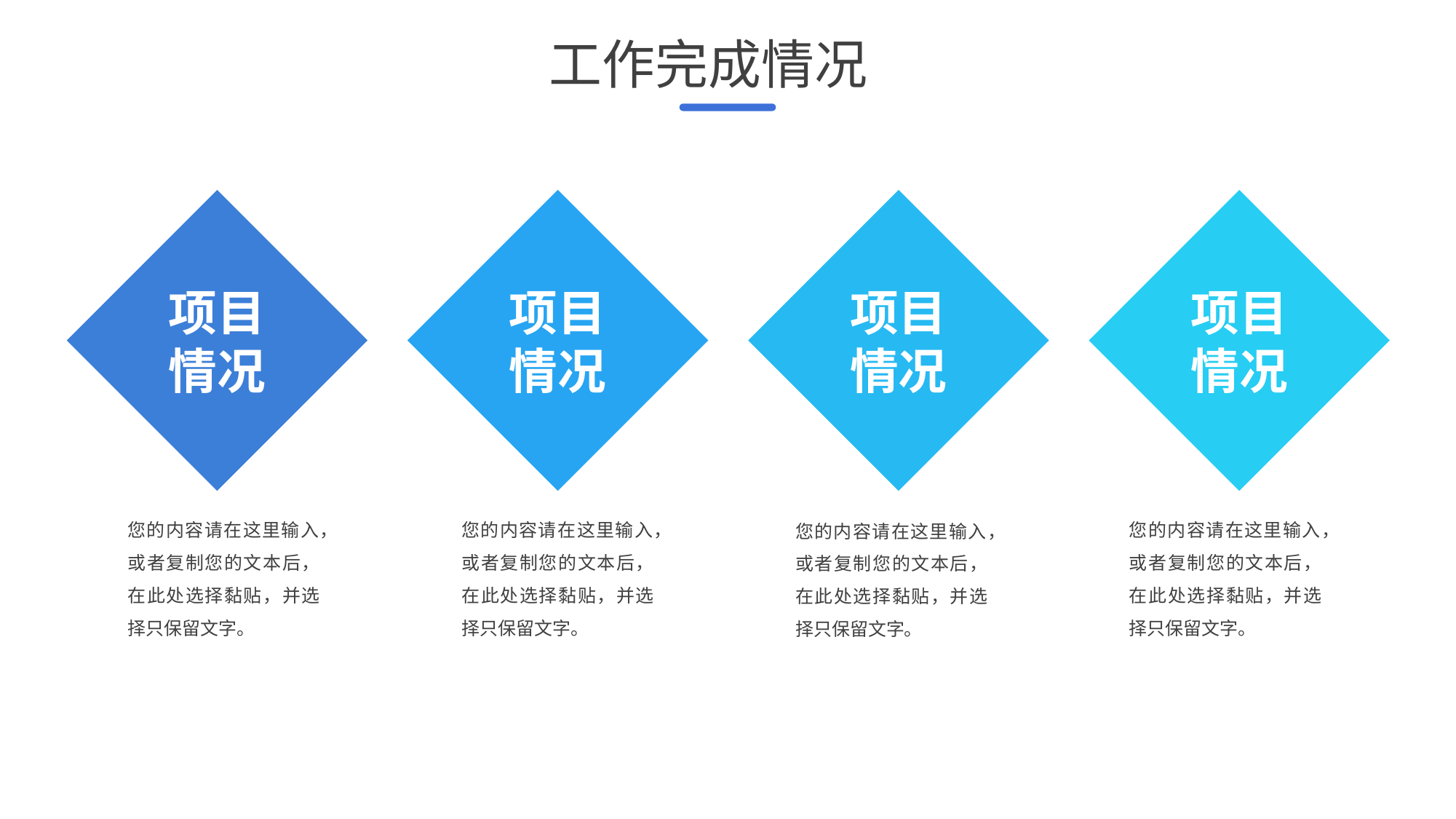

工作完成情况

项目情况
项目情况
项目情况
项目情况
您的内容请在这里输入，或者复制您的文本后，在此处选择黏贴，并选择只保留文字。
您的内容请在这里输入，或者复制您的文本后，在此处选择黏贴，并选择只保留文字。
您的内容请在这里输入，或者复制您的文本后，在此处选择黏贴，并选择只保留文字。
您的内容请在这里输入，或者复制您的文本后，在此处选择黏贴，并选择只保留文字。